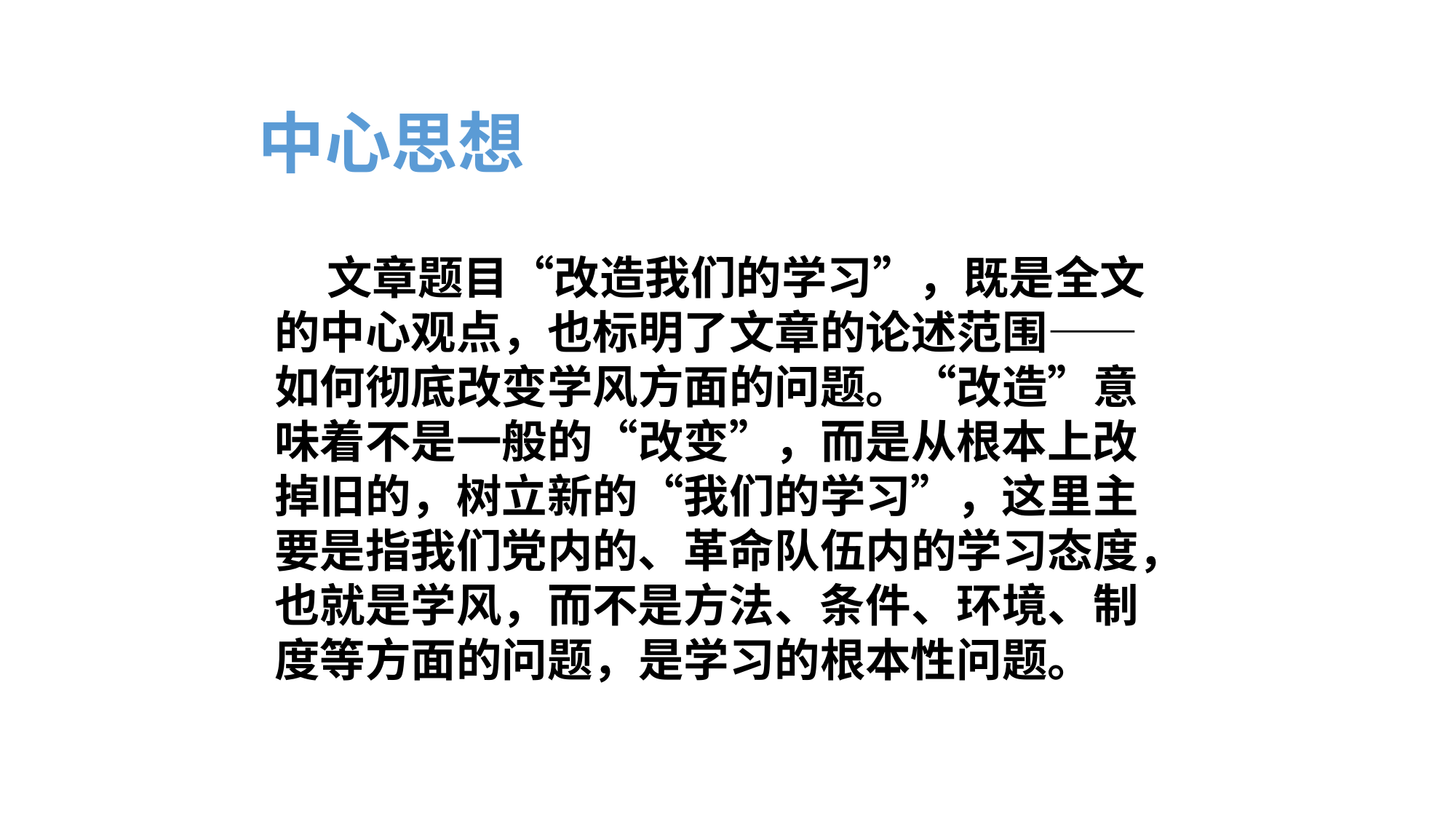

中心思想
    文章题目“改造我们的学习”，既是全文的中心观点，也标明了文章的论述范围——如何彻底改变学风方面的问题。“改造”意味着不是一般的“改变”，而是从根本上改掉旧的，树立新的“我们的学习”，这里主要是指我们党内的、革命队伍内的学习态度，也就是学风，而不是方法、条件、环境、制度等方面的问题，是学习的根本性问题。